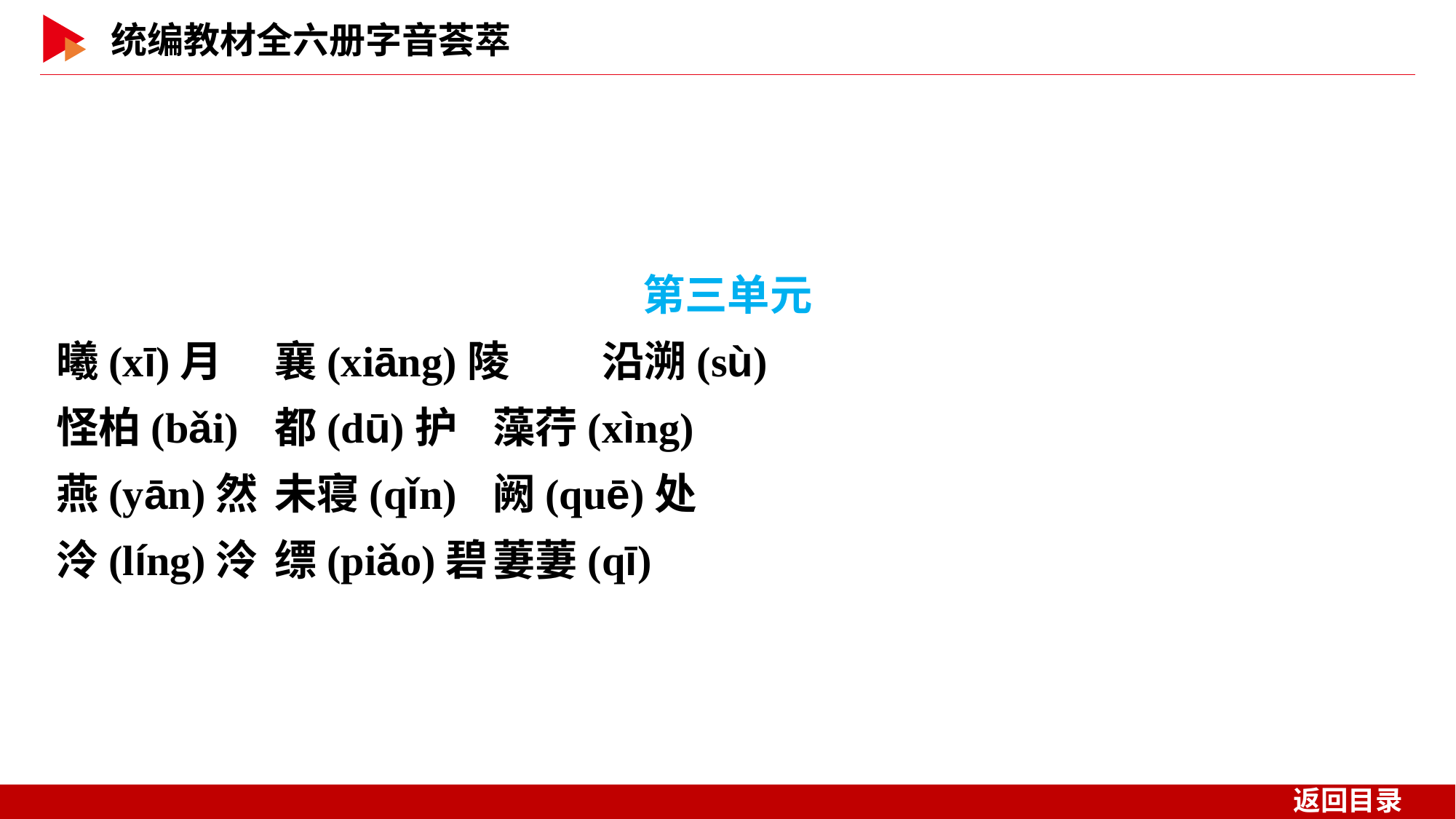

第三单元
曦(xī)月	襄(xiāng)陵	沿溯(sù)
怪柏(bǎi)	都(dū)护	藻荇(xìng)
燕(yān)然	未寝(qǐn)	阙(quē)处
泠(líng)泠	缥(piǎo)碧	萋萋(qī)